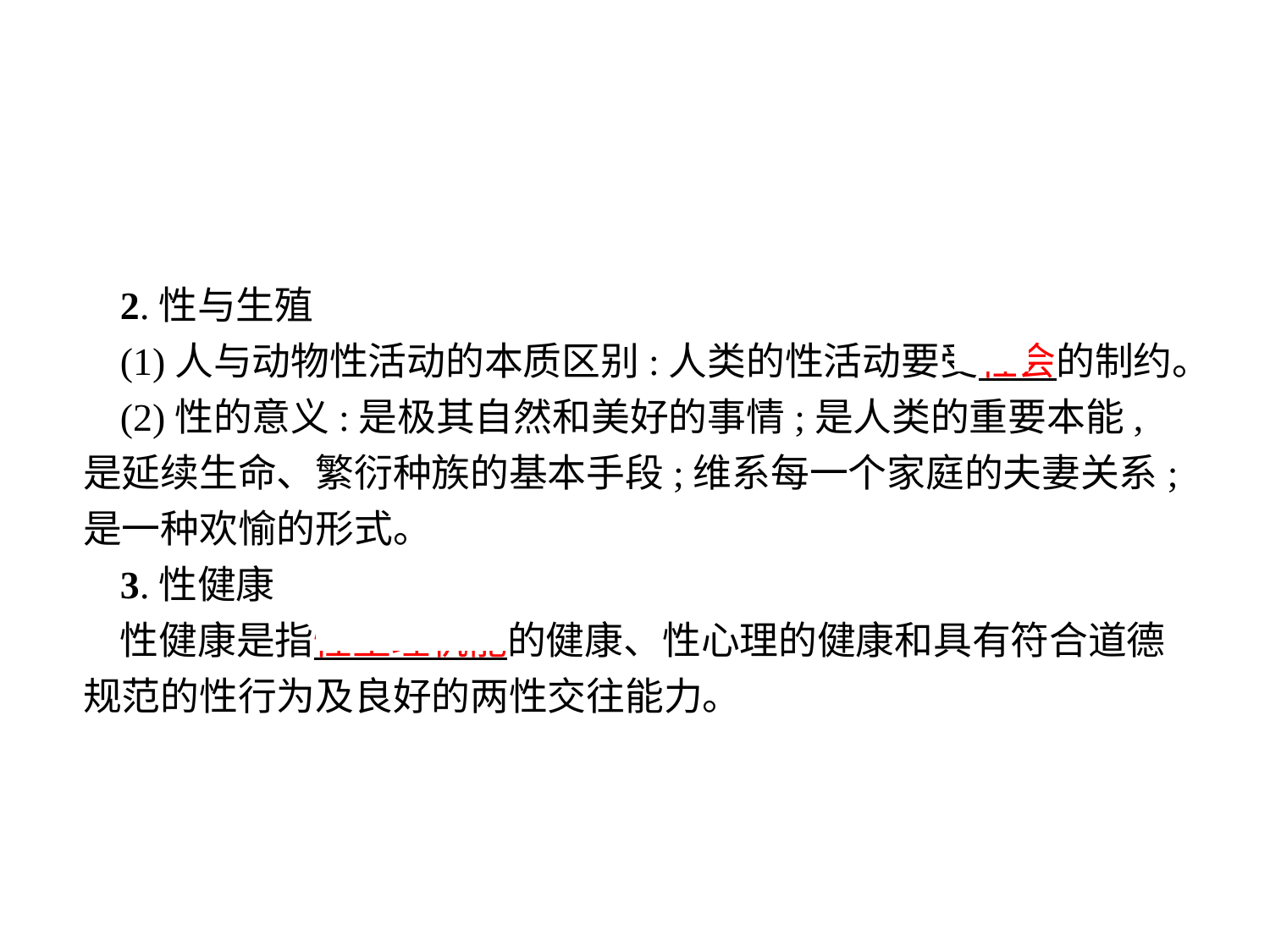

2.性与生殖
(1)人与动物性活动的本质区别:人类的性活动要受社会的制约。
(2)性的意义:是极其自然和美好的事情;是人类的重要本能,是延续生命、繁衍种族的基本手段;维系每一个家庭的夫妻关系;是一种欢愉的形式。
3.性健康
性健康是指性生理机能的健康、性心理的健康和具有符合道德规范的性行为及良好的两性交往能力。